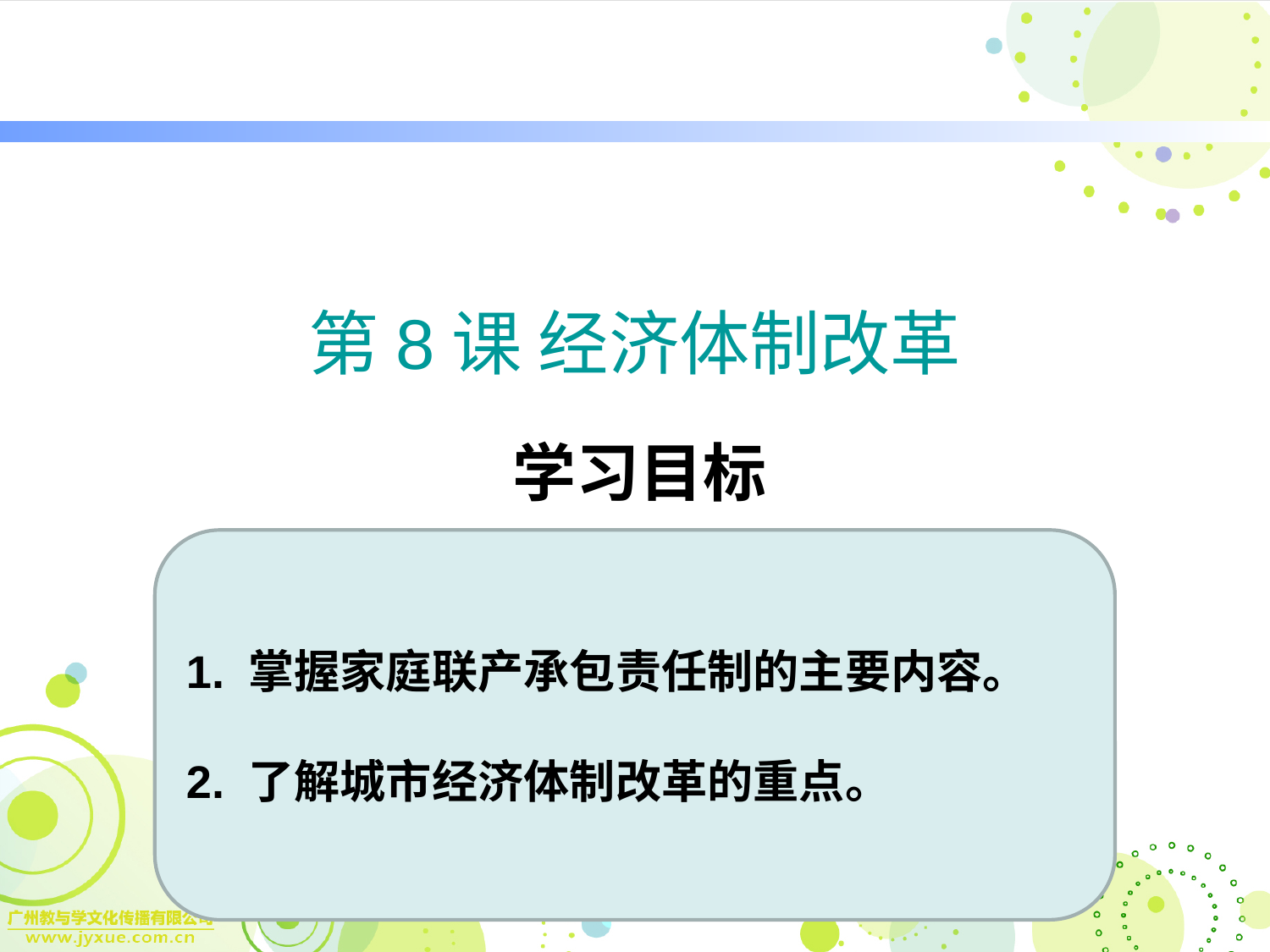

第8课 经济体制改革
# 学习目标
1. 掌握家庭联产承包责任制的主要内容。

2. 了解城市经济体制改革的重点。